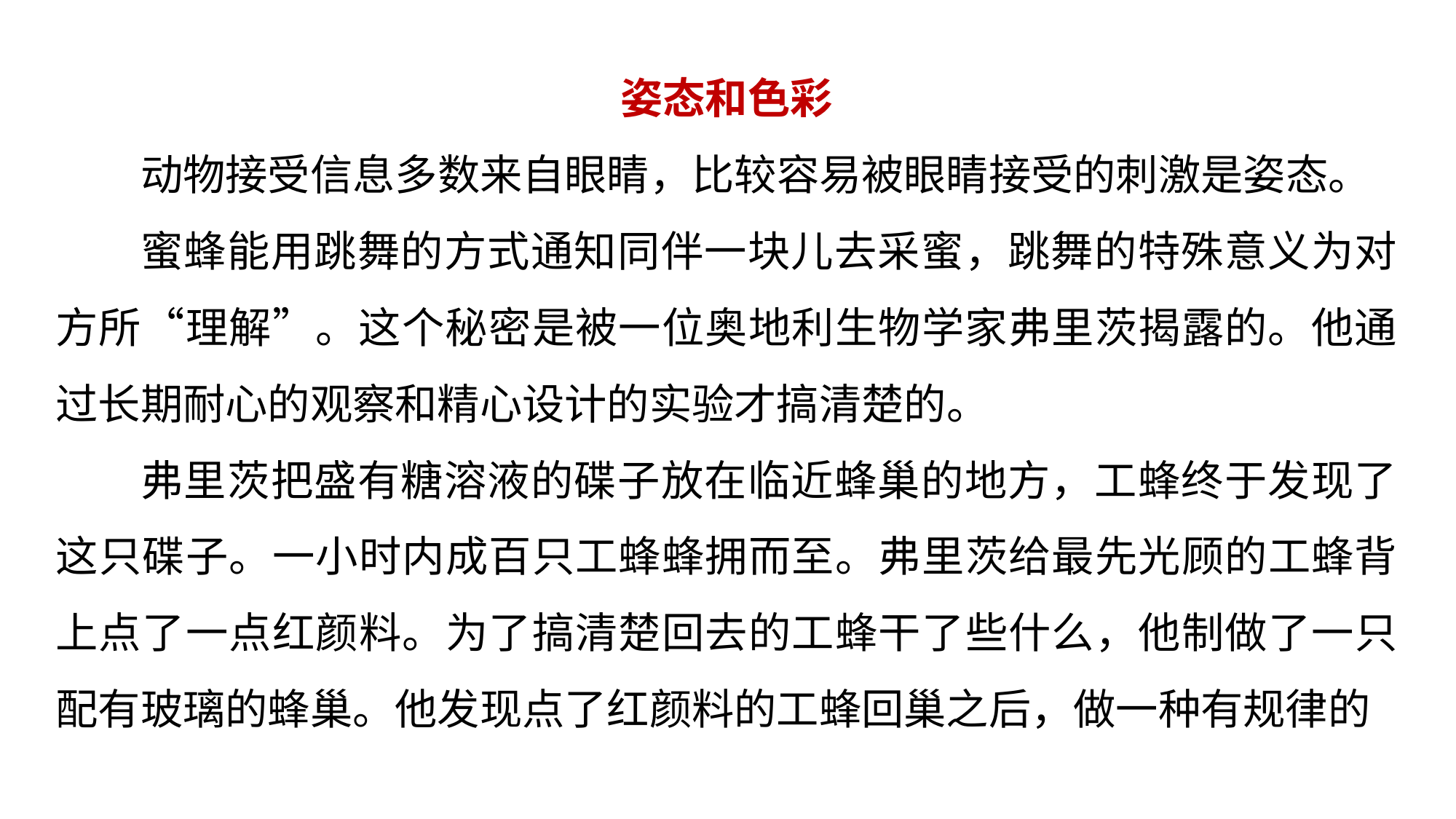

姿态和色彩
动物接受信息多数来自眼睛，比较容易被眼睛接受的刺激是姿态。
蜜蜂能用跳舞的方式通知同伴一块儿去采蜜，跳舞的特殊意义为对方所“理解”。这个秘密是被一位奥地利生物学家弗里茨揭露的。他通过长期耐心的观察和精心设计的实验才搞清楚的。
弗里茨把盛有糖溶液的碟子放在临近蜂巢的地方，工蜂终于发现了这只碟子。一小时内成百只工蜂蜂拥而至。弗里茨给最先光顾的工蜂背上点了一点红颜料。为了搞清楚回去的工蜂干了些什么，他制做了一只配有玻璃的蜂巢。他发现点了红颜料的工蜂回巢之后，做一种有规律的